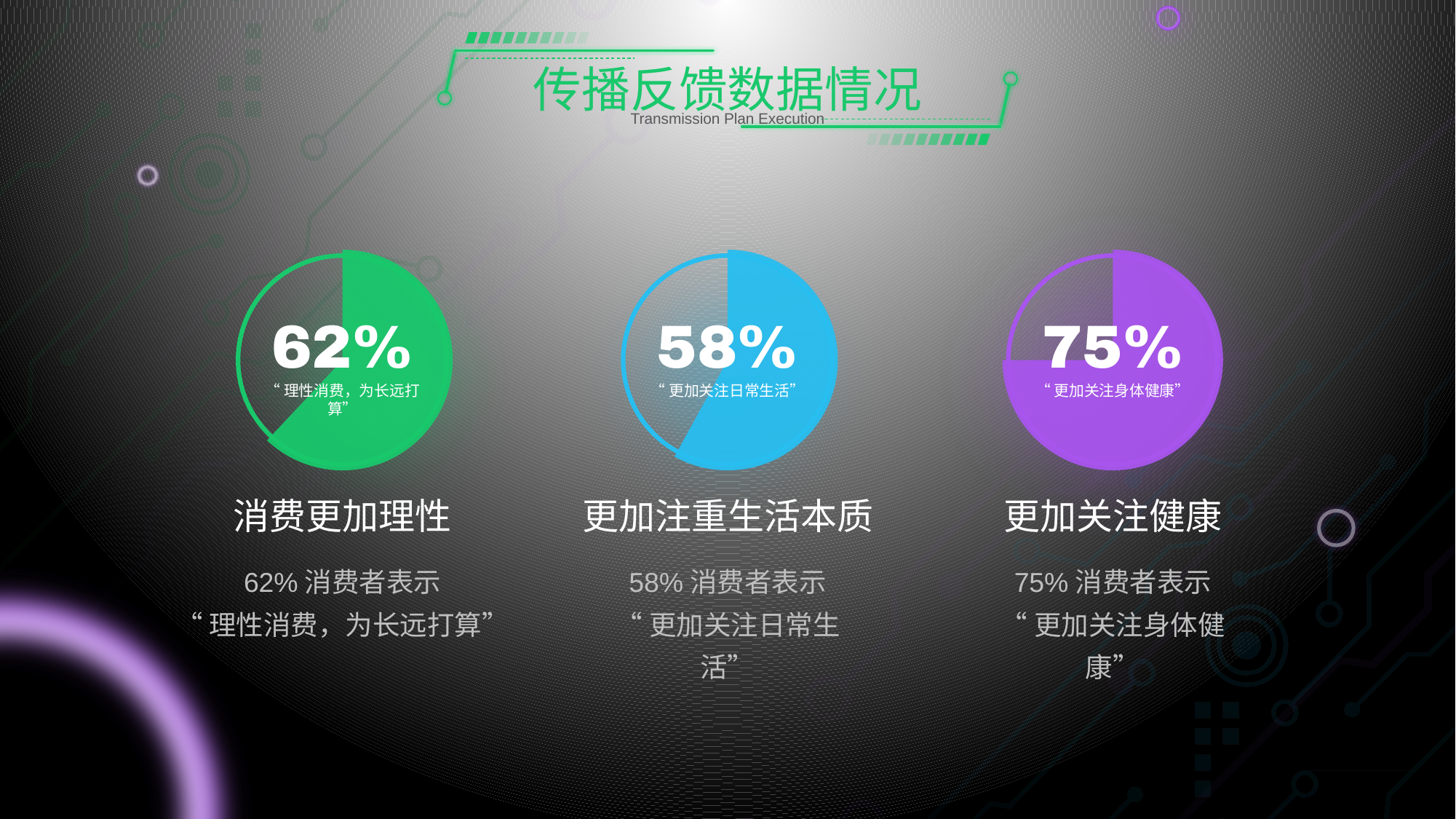

# 传播反馈数据情况
Transmission Plan Execution

### Chart

| Category | 理性消费 | 生活本质 | 关注健康 |
|---|---|---|---|
| 第一季度 | 62.0 | 58.0 | 75.0 |
| 第二季度 | 38.0 | 42.0 | 25.0 |

### Chart

| Category | 生活本质 |
|---|---|
| 第一季度 | 58.0 |
| 第二季度 | 42.0 |

### Chart

| Category | 关注健康 |
|---|---|
| 第一季度 | 75.0 |
| 第二季度 | 25.0 |
62%
58%
75%
“理性消费，为长远打算”
“更加关注日常生活”
“更加关注身体健康”
消费更加理性
更加注重生活本质
更加关注健康
62%消费者表示
“理性消费，为长远打算”
58%消费者表示
“更加关注日常生活”
75%消费者表示
“更加关注身体健康”